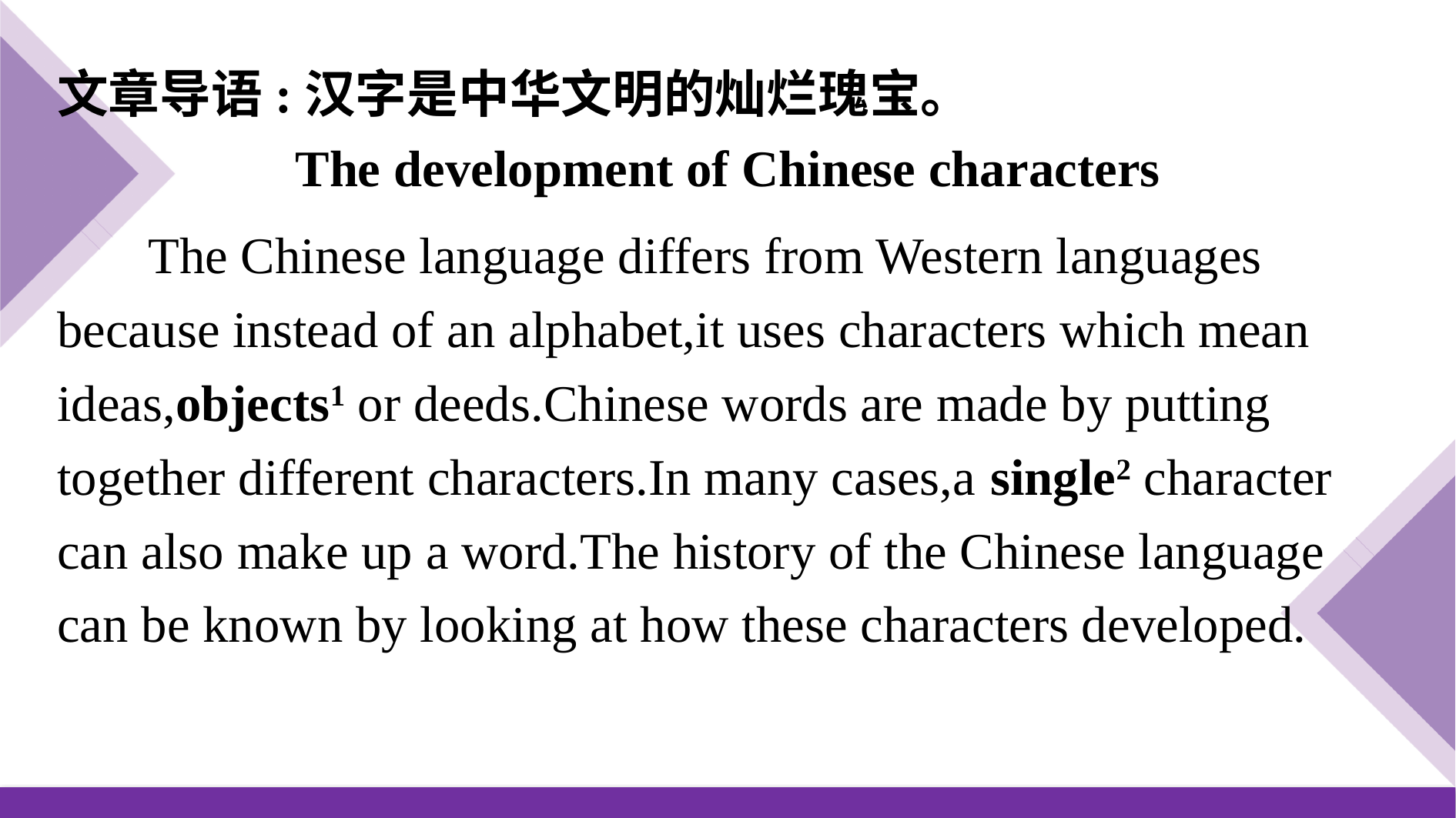

文章导语:汉字是中华文明的灿烂瑰宝。
The development of Chinese characters
The Chinese language differs from Western languages because instead of an alphabet,it uses characters which mean ideas,objects1 or deeds.Chinese words are made by putting together different characters.In many cases,a single2 character can also make up a word.The history of the Chinese language can be known by looking at how these characters developed.